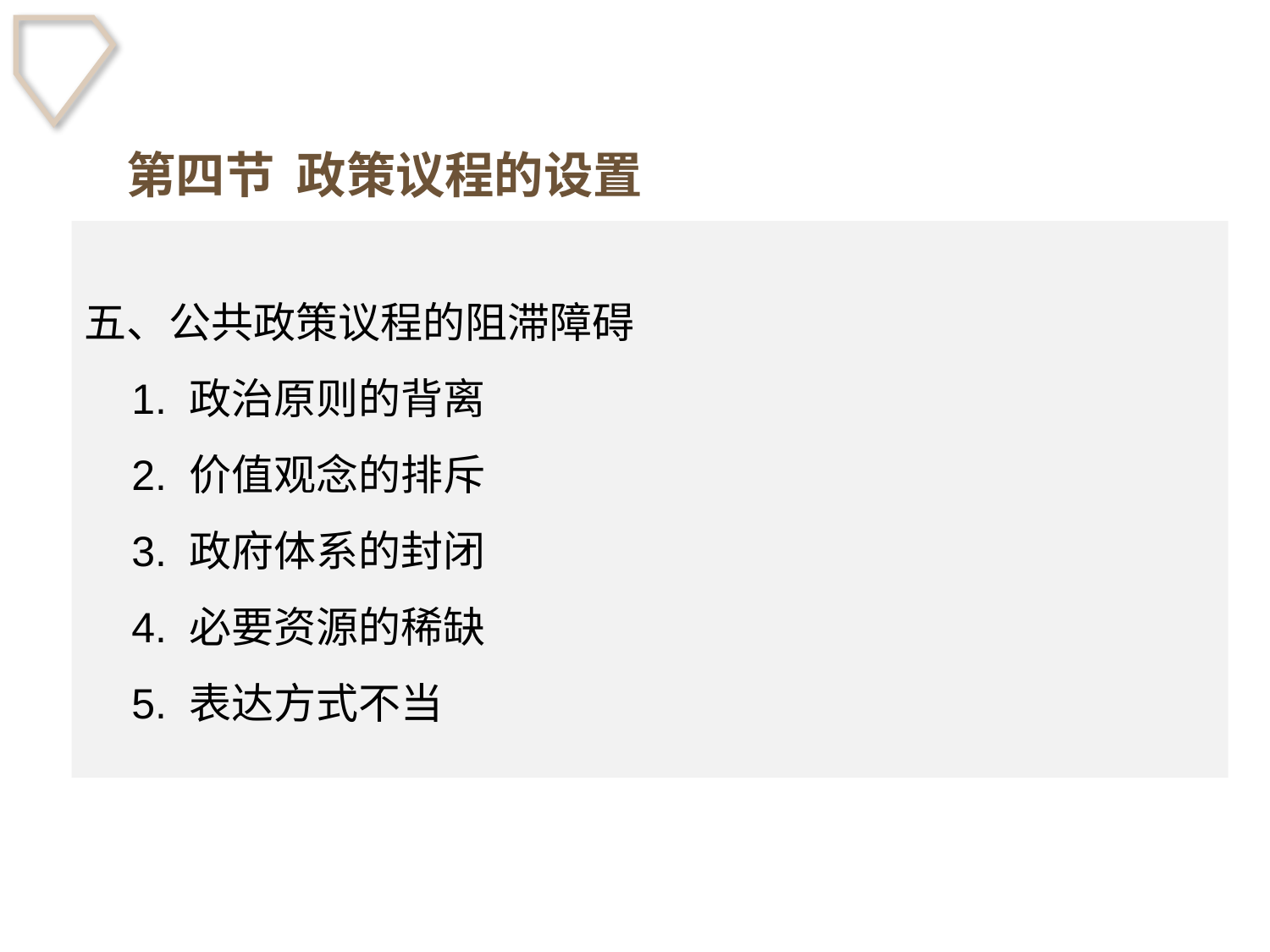

第四节  政策议程的设置
五、公共政策议程的阻滞障碍
    1. 政治原则的背离
    2. 价值观念的排斥
    3. 政府体系的封闭
    4. 必要资源的稀缺
    5. 表达方式不当